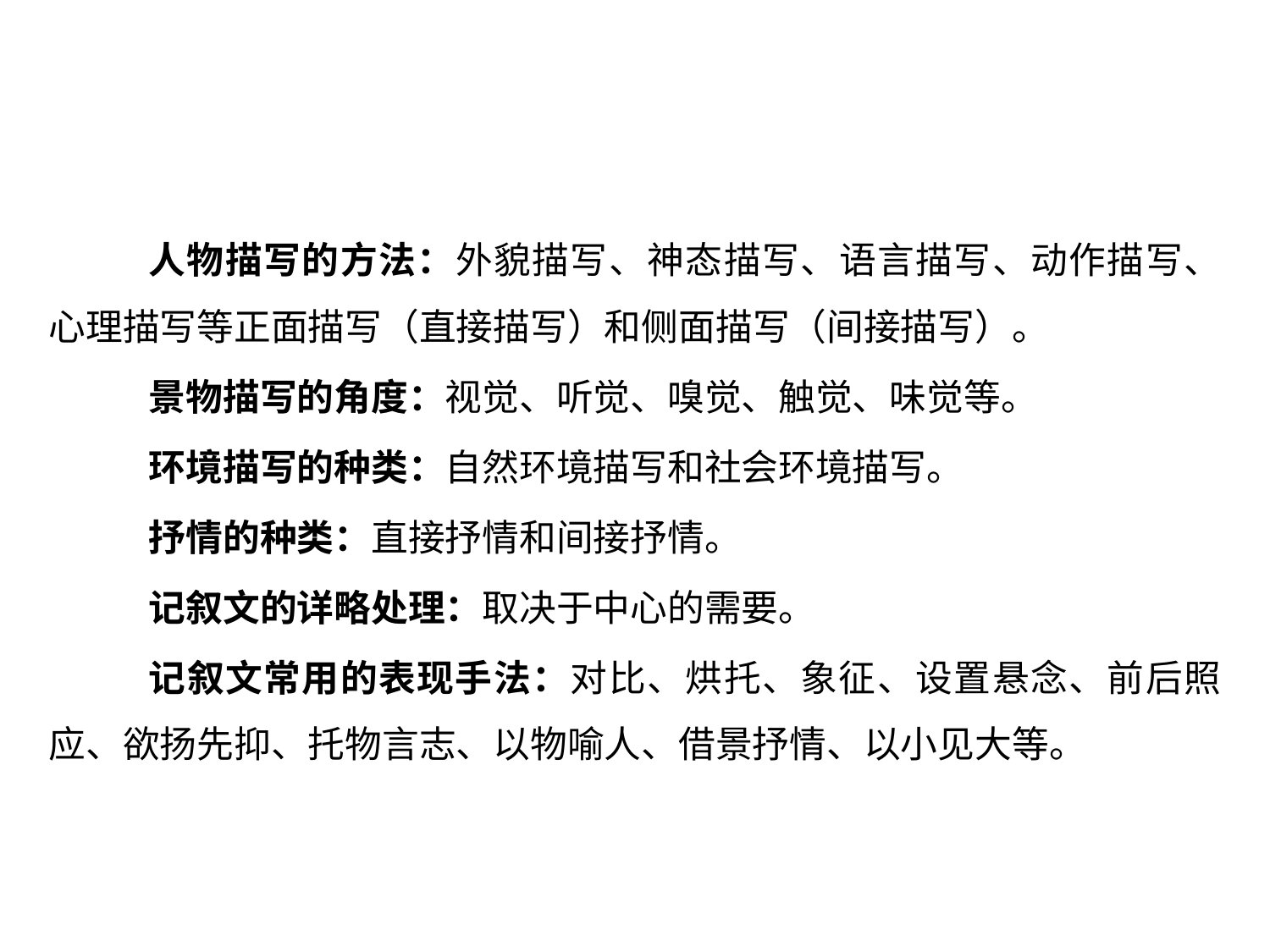

人物描写的方法：外貌描写、神态描写、语言描写、动作描写、心理描写等正面描写（直接描写）和侧面描写（间接描写）。
景物描写的角度：视觉、听觉、嗅觉、触觉、味觉等。
环境描写的种类：自然环境描写和社会环境描写。
抒情的种类：直接抒情和间接抒情。
记叙文的详略处理：取决于中心的需要。
记叙文常用的表现手法：对比、烘托、象征、设置悬念、前后照应、欲扬先抑、托物言志、以物喻人、借景抒情、以小见大等。